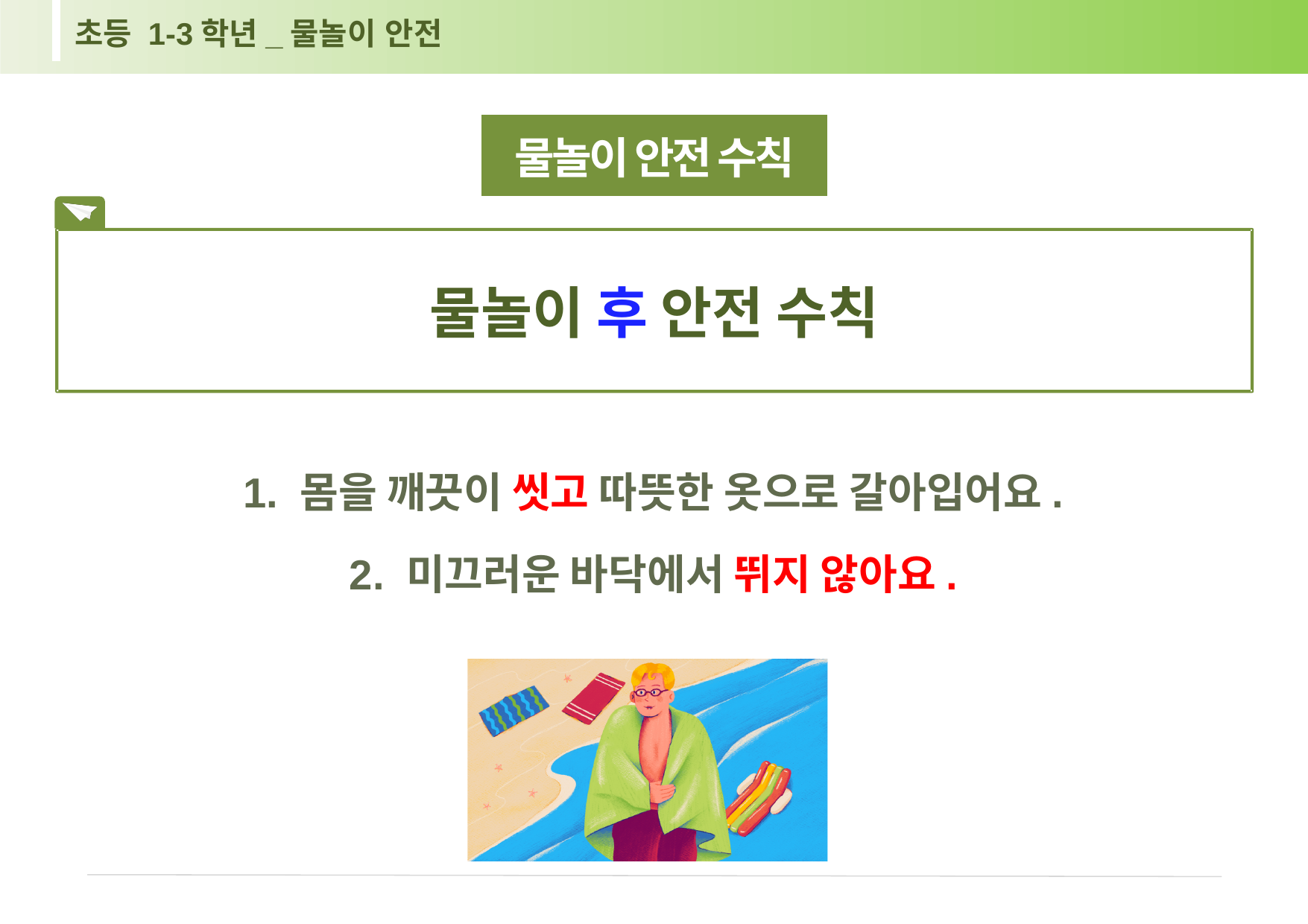

초등 1-3학년_물놀이 안전

물놀이 안전 수칙

물놀이 후 안전 수칙

1. 몸을 깨끗이 씻고 따뜻한 옷으로 갈아입어요.
2. 미끄러운 바닥에서 뛰지 않아요.